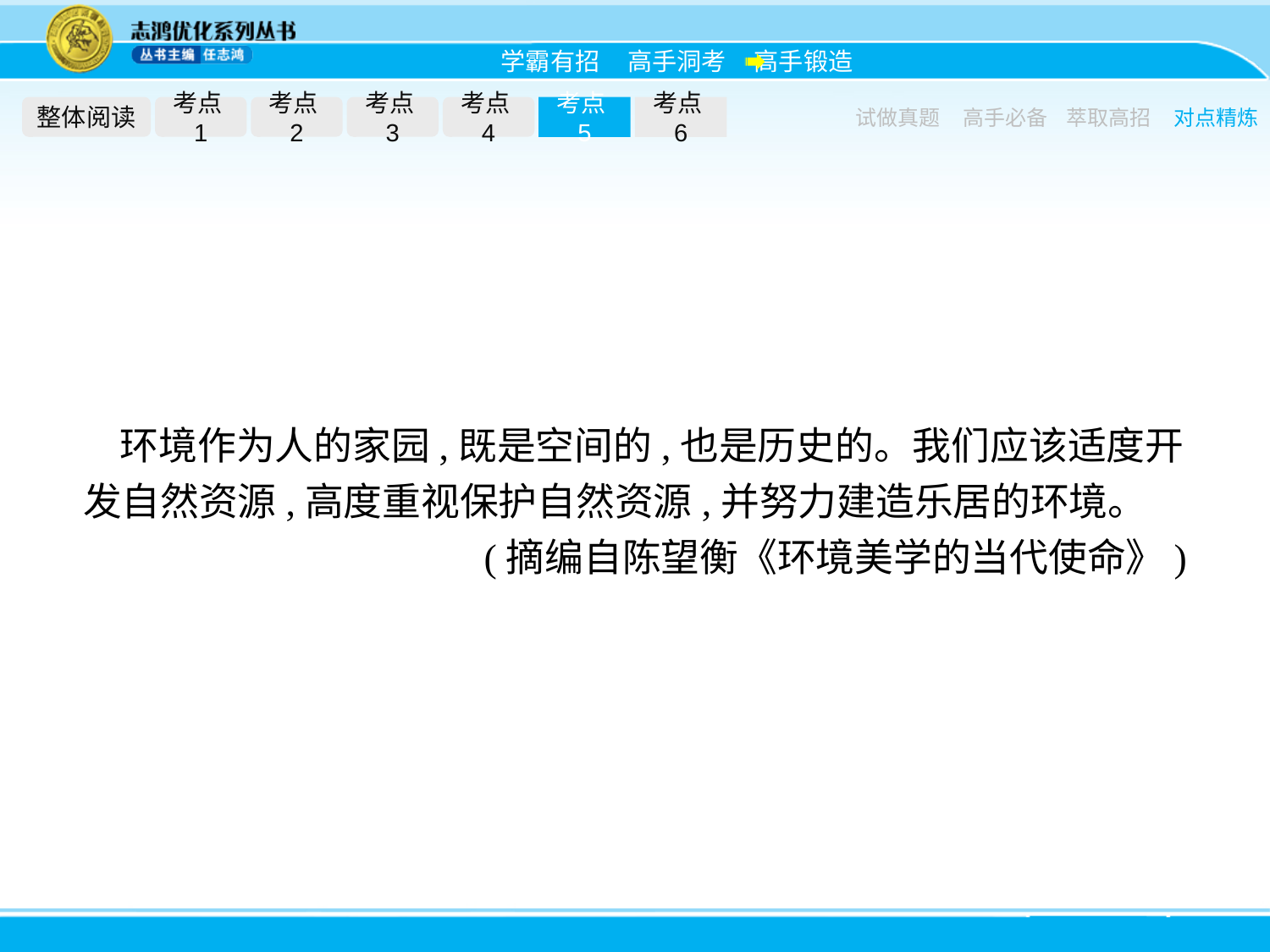

整体阅读
考点1
考点2
考点3
考点4
考点5
考点6
试做真题
高手必备
萃取高招
对点精炼
环境作为人的家园,既是空间的,也是历史的。我们应该适度开发自然资源,高度重视保护自然资源,并努力建造乐居的环境。
(摘编自陈望衡《环境美学的当代使命》)